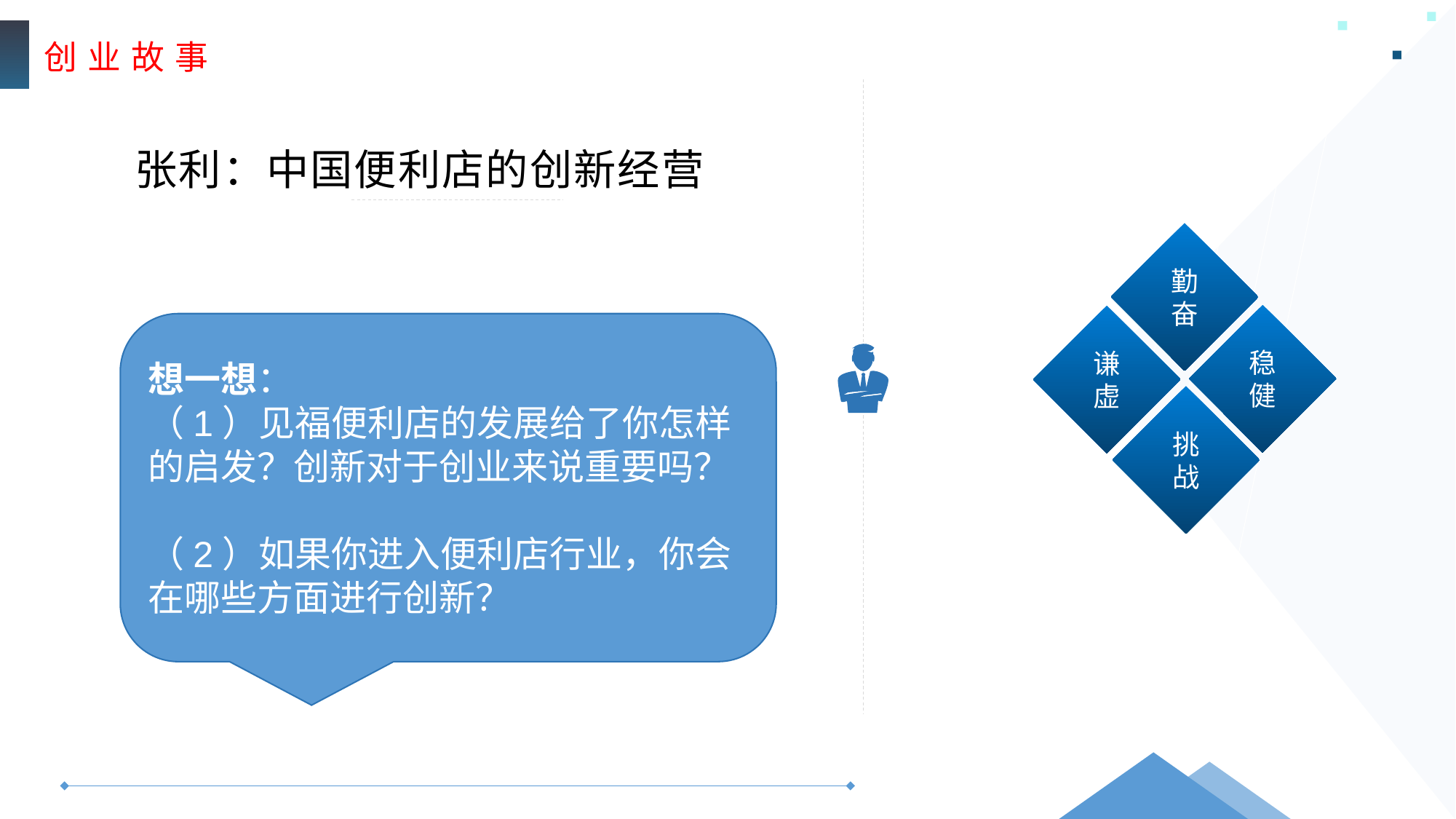

创 业 故 事

张利：中国便利店的创新经营
勤奋
稳健
谦虚
挑战
想一想：
（1）见福便利店的发展给了你怎样的启发？创新对于创业来说重要吗？

（2）如果你进入便利店行业，你会在哪些方面进行创新？